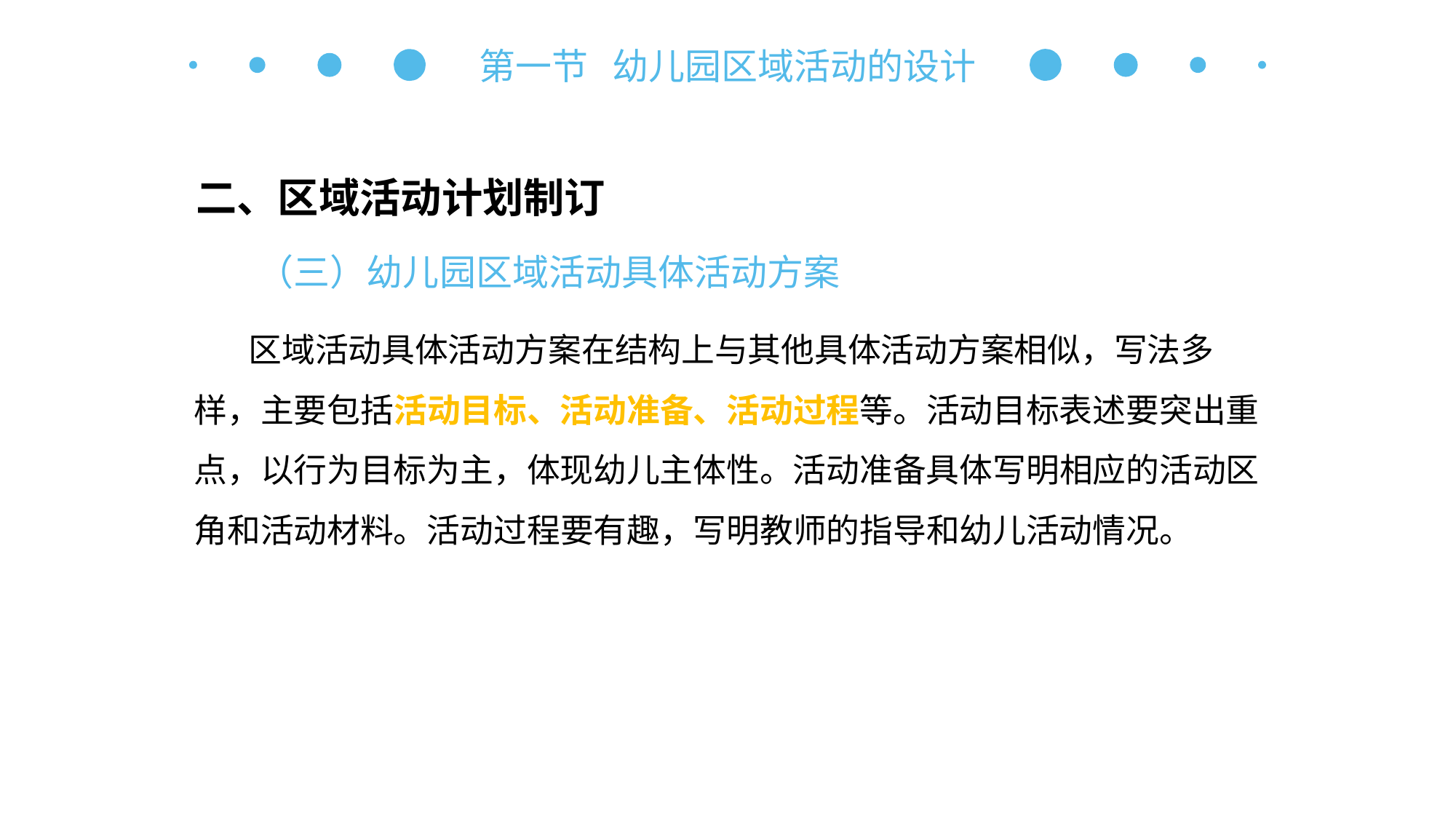

第一节   幼儿园区域活动的设计

二、区域活动计划制订
（三）幼儿园区域活动具体活动方案
区域活动具体活动方案在结构上与其他具体活动方案相似，写法多样，主要包括活动目标、活动准备、活动过程等。活动目标表述要突出重点，以行为目标为主，体现幼儿主体性。活动准备具体写明相应的活动区角和活动材料。活动过程要有趣，写明教师的指导和幼儿活动情况。